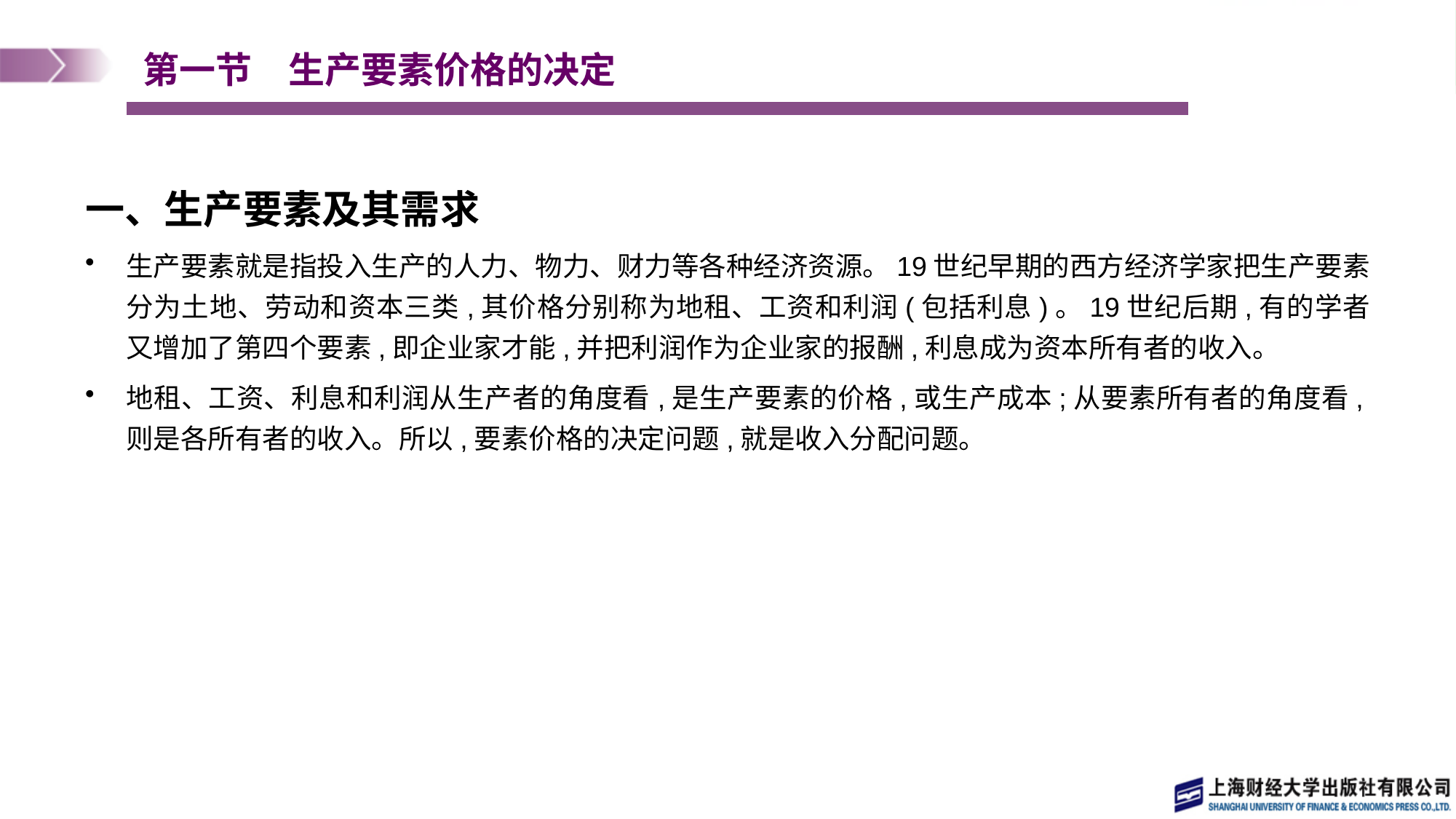

# 第一节　生产要素价格的决定
一、生产要素及其需求
生产要素就是指投入生产的人力、物力、财力等各种经济资源。19世纪早期的西方经济学家把生产要素分为土地、劳动和资本三类,其价格分别称为地租、工资和利润(包括利息)。19世纪后期,有的学者又增加了第四个要素,即企业家才能,并把利润作为企业家的报酬,利息成为资本所有者的收入。
地租、工资、利息和利润从生产者的角度看,是生产要素的价格,或生产成本;从要素所有者的角度看,则是各所有者的收入。所以,要素价格的决定问题,就是收入分配问题。